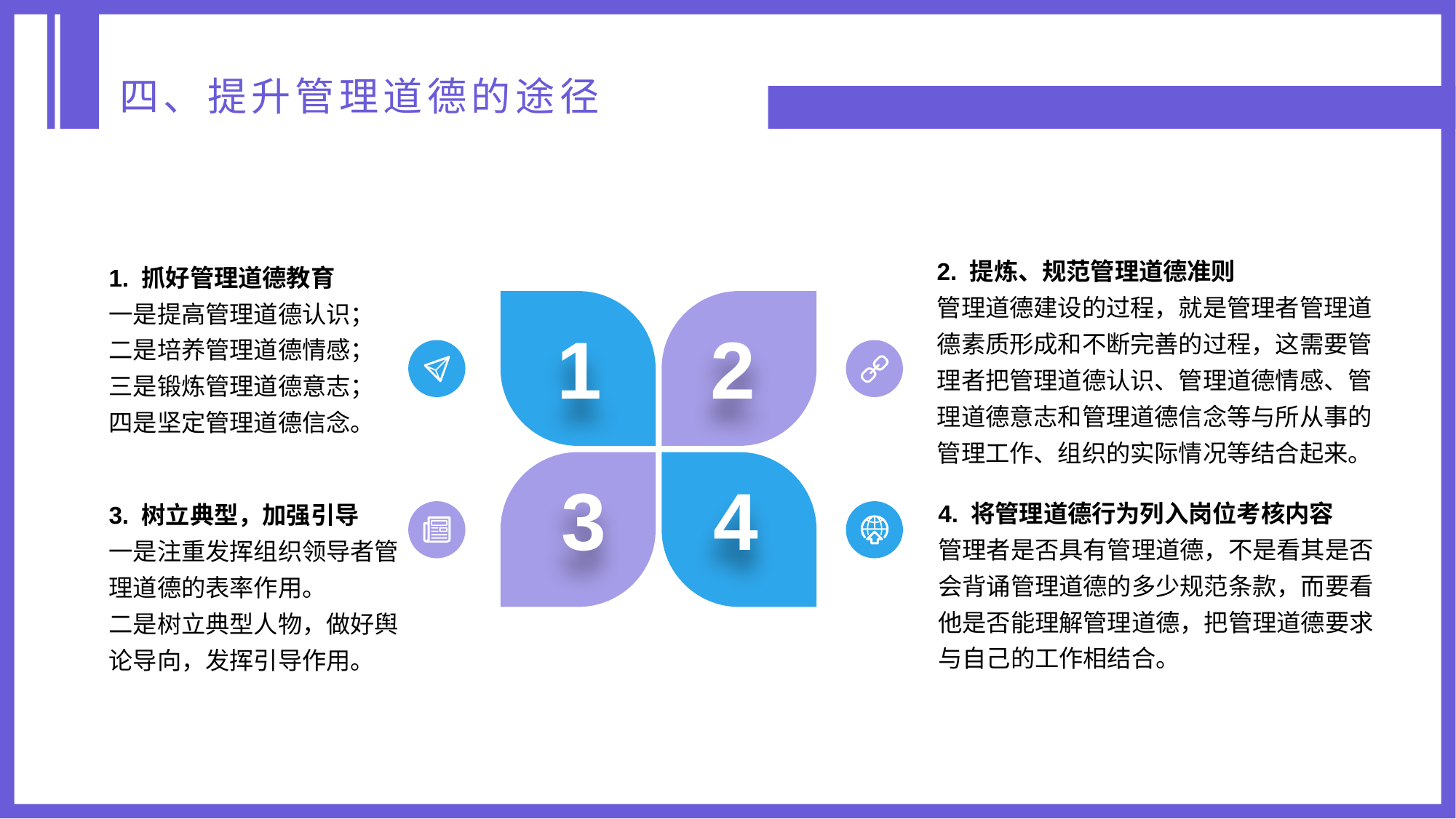

四、提升管理道德的途径
2. 提炼、规范管理道德准则
管理道德建设的过程，就是管理者管理道德素质形成和不断完善的过程，这需要管理者把管理道德认识、管理道德情感、管理道德意志和管理道德信念等与所从事的管理工作、组织的实际情况等结合起来。
1. 抓好管理道德教育
一是提高管理道德认识；
二是培养管理道德情感；
三是锻炼管理道德意志；
四是坚定管理道德信念。

1
2

3
4
4. 将管理道德行为列入岗位考核内容
管理者是否具有管理道德，不是看其是否会背诵管理道德的多少规范条款，而要看他是否能理解管理道德，把管理道德要求与自己的工作相结合。
3. 树立典型，加强引导
一是注重发挥组织领导者管理道德的表率作用。
二是树立典型人物，做好舆论导向，发挥引导作用。